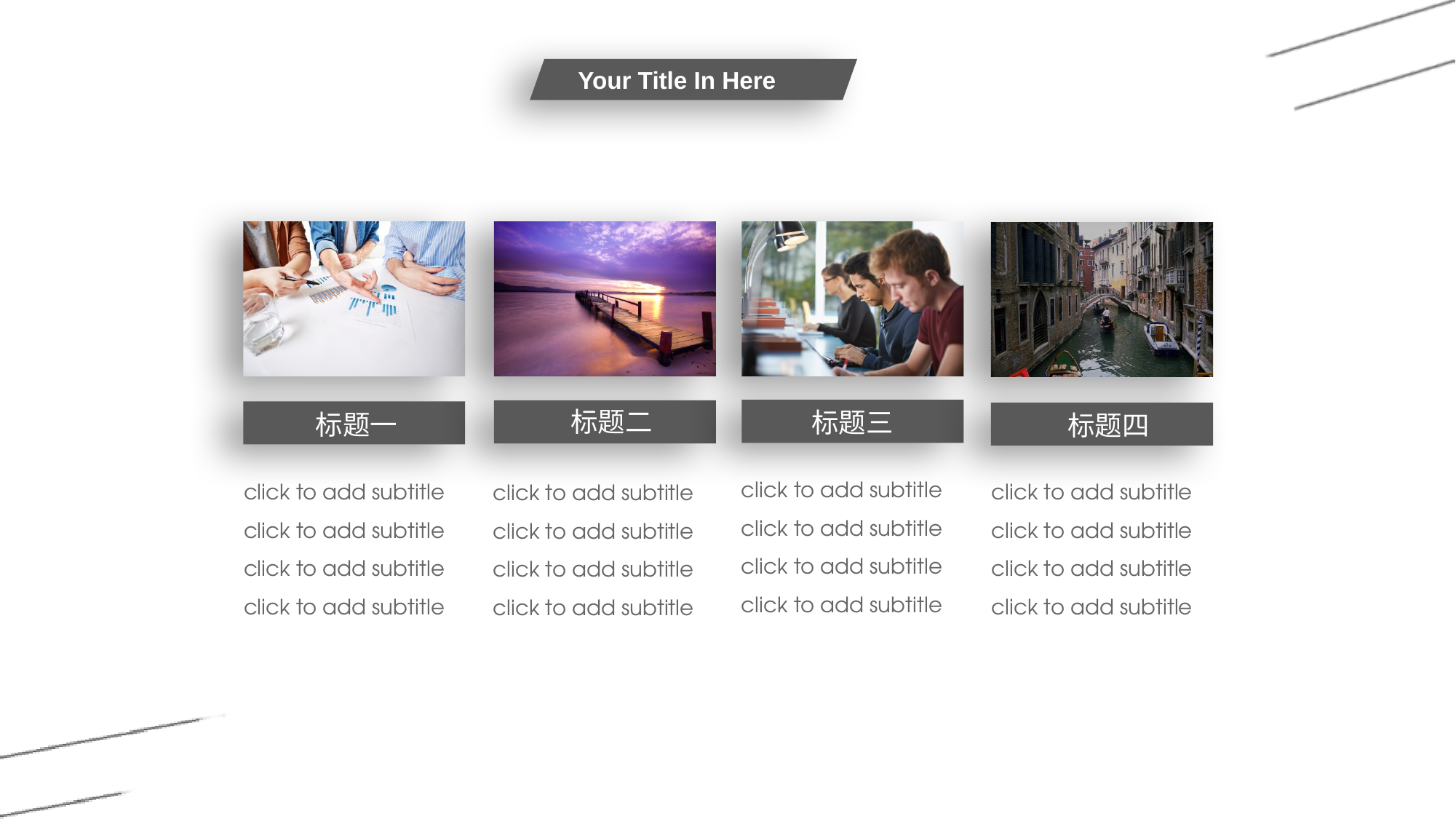

标题二

标题三

标题一

标题四
click to add subtitle click to add subtitle click to add subtitle click to add subtitle
click to add subtitle click to add subtitle click to add subtitle click to add subtitle
click to add subtitle click to add subtitle click to add subtitle click to add subtitle
click to add subtitle click to add subtitle click to add subtitle click to add subtitle